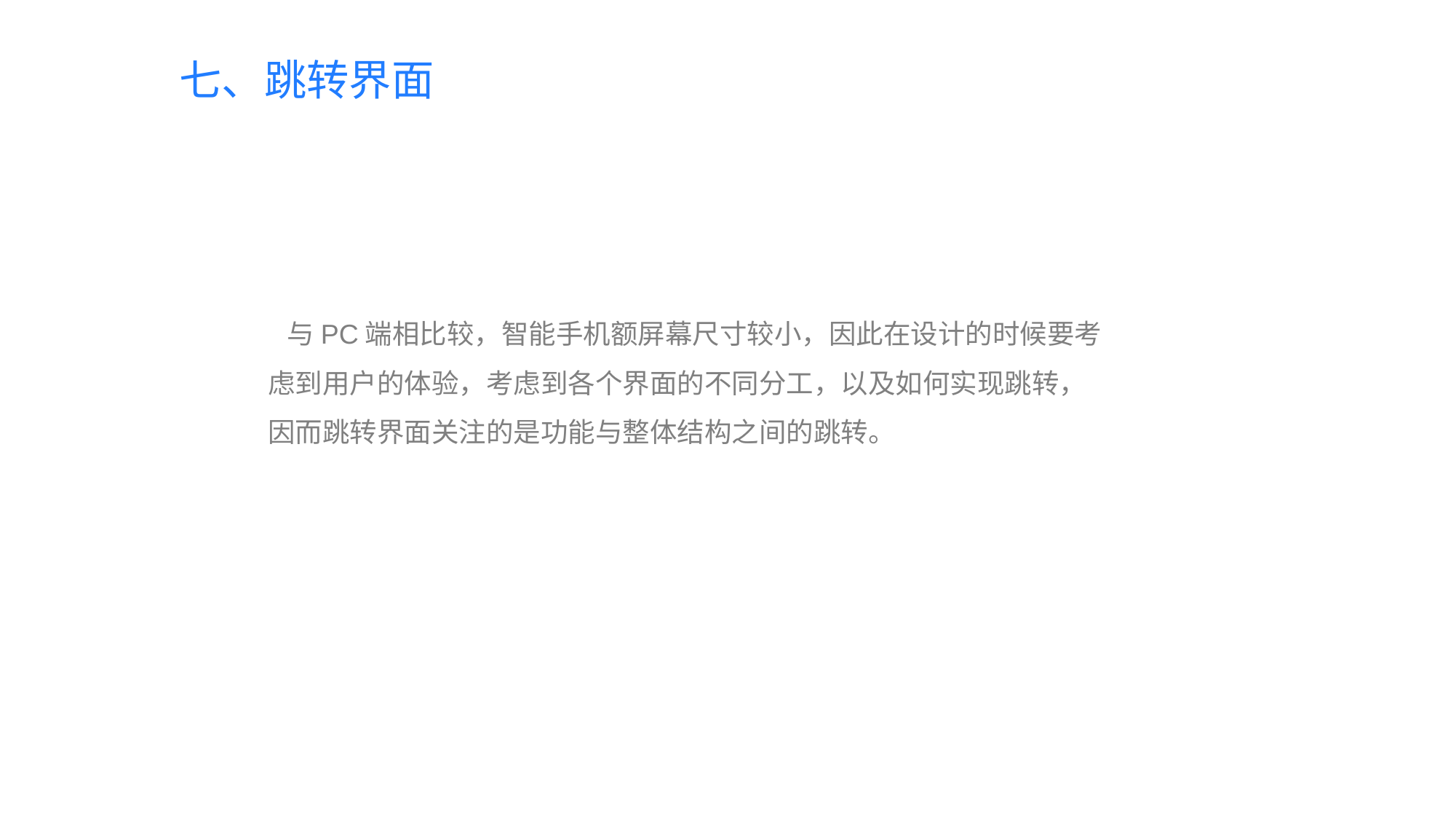

七、跳转界面
  与PC端相比较，智能手机额屏幕尺寸较小，因此在设计的时候要考虑到用户的体验，考虑到各个界面的不同分工，以及如何实现跳转，因而跳转界面关注的是功能与整体结构之间的跳转。